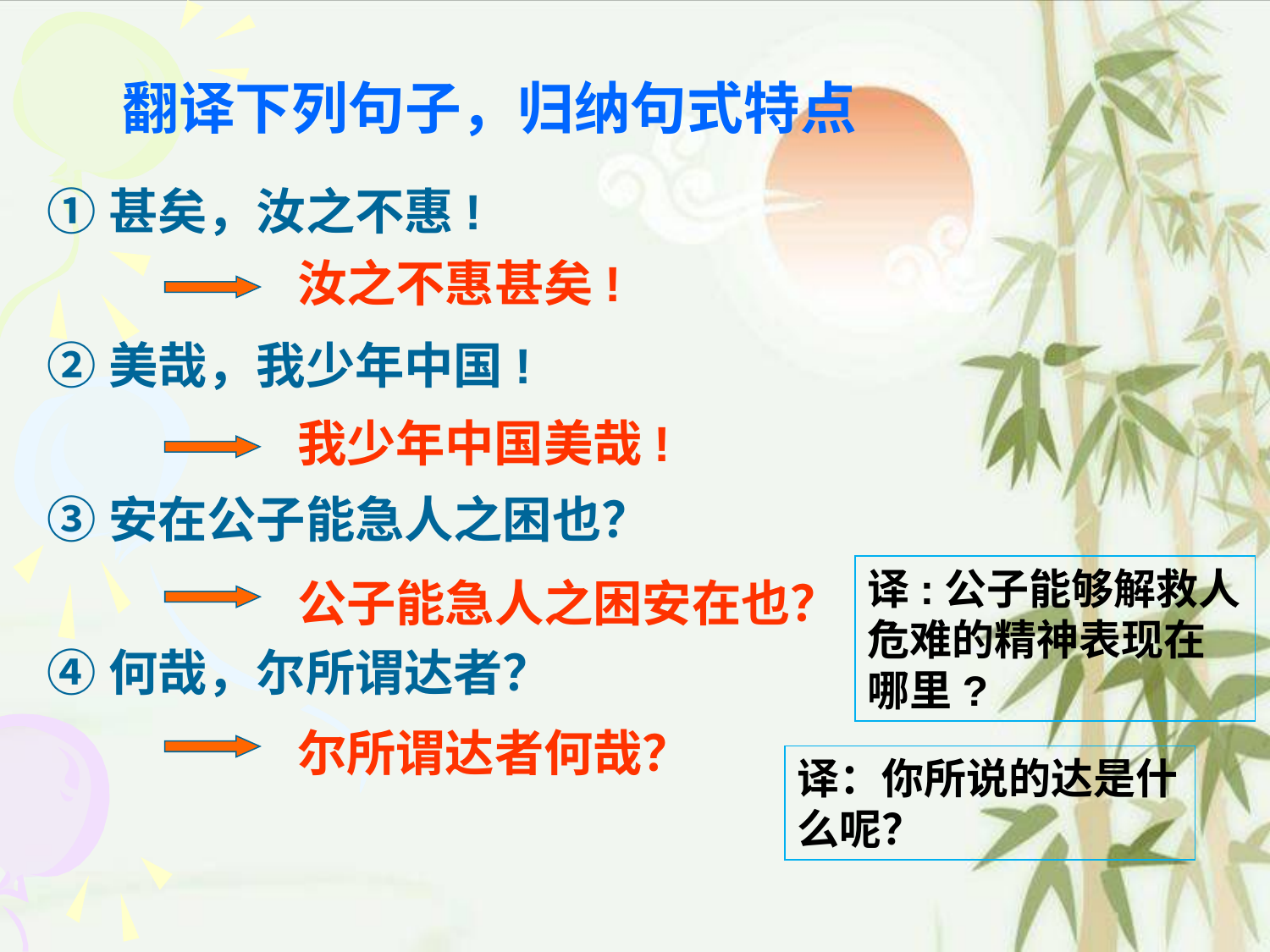

翻译下列句子，归纳句式特点

①甚矣，汝之不惠!

②美哉，我少年中国!

③安在公子能急人之困也？

④何哉，尔所谓达者？

汝之不惠甚矣!

我少年中国美哉!

译:公子能够解救人危难的精神表现在哪里?
公子能急人之困安在也？

尔所谓达者何哉？

译：你所说的达是什么呢？